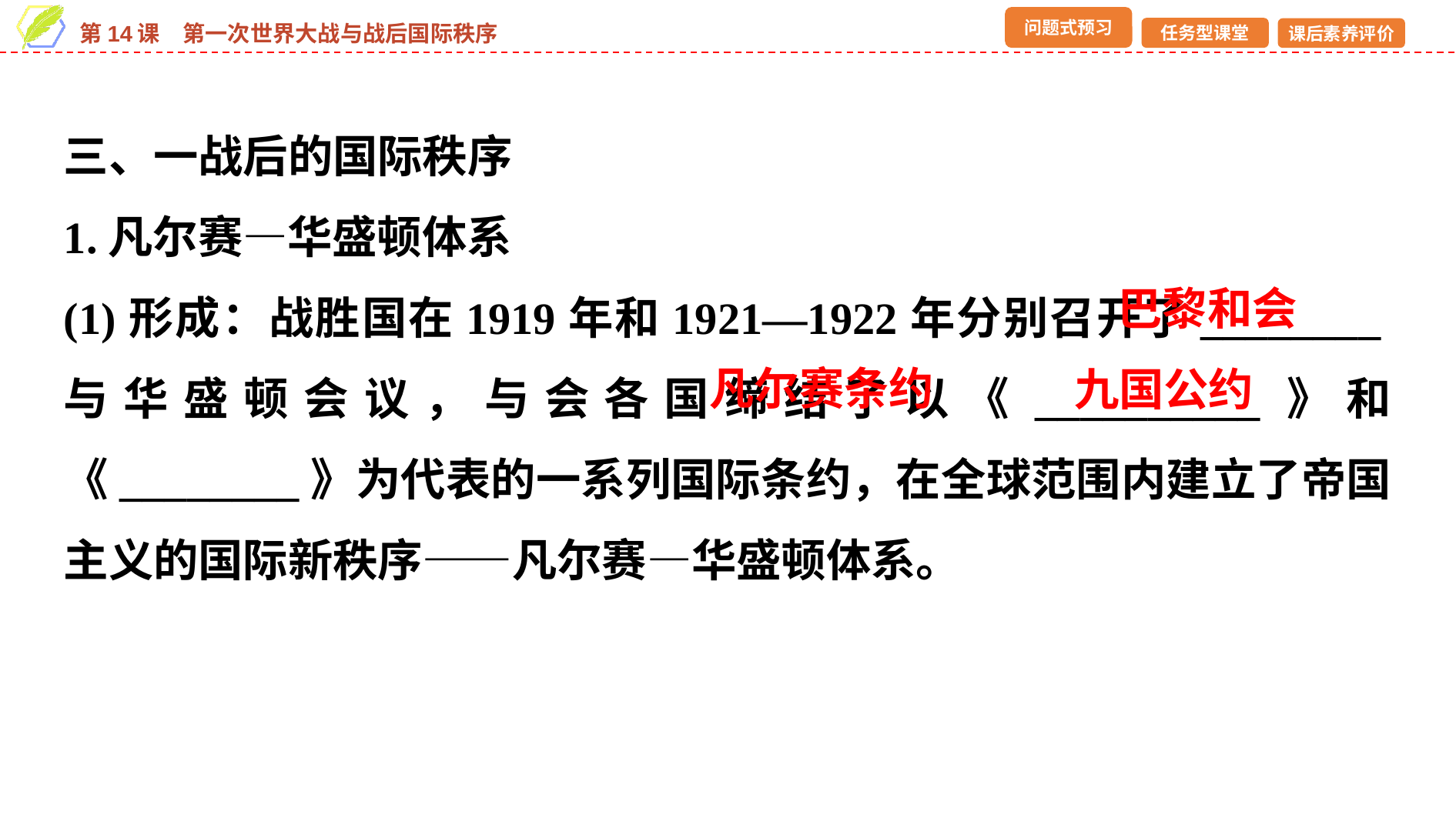

三、一战后的国际秩序
1.凡尔赛—华盛顿体系
(1)形成：战胜国在1919年和1921—1922年分别召开了________与华盛顿会议，与会各国缔结了以《__________》和《________》为代表的一系列国际条约，在全球范围内建立了帝国主义的国际新秩序——凡尔赛—华盛顿体系。
巴黎和会
凡尔赛条约
九国公约